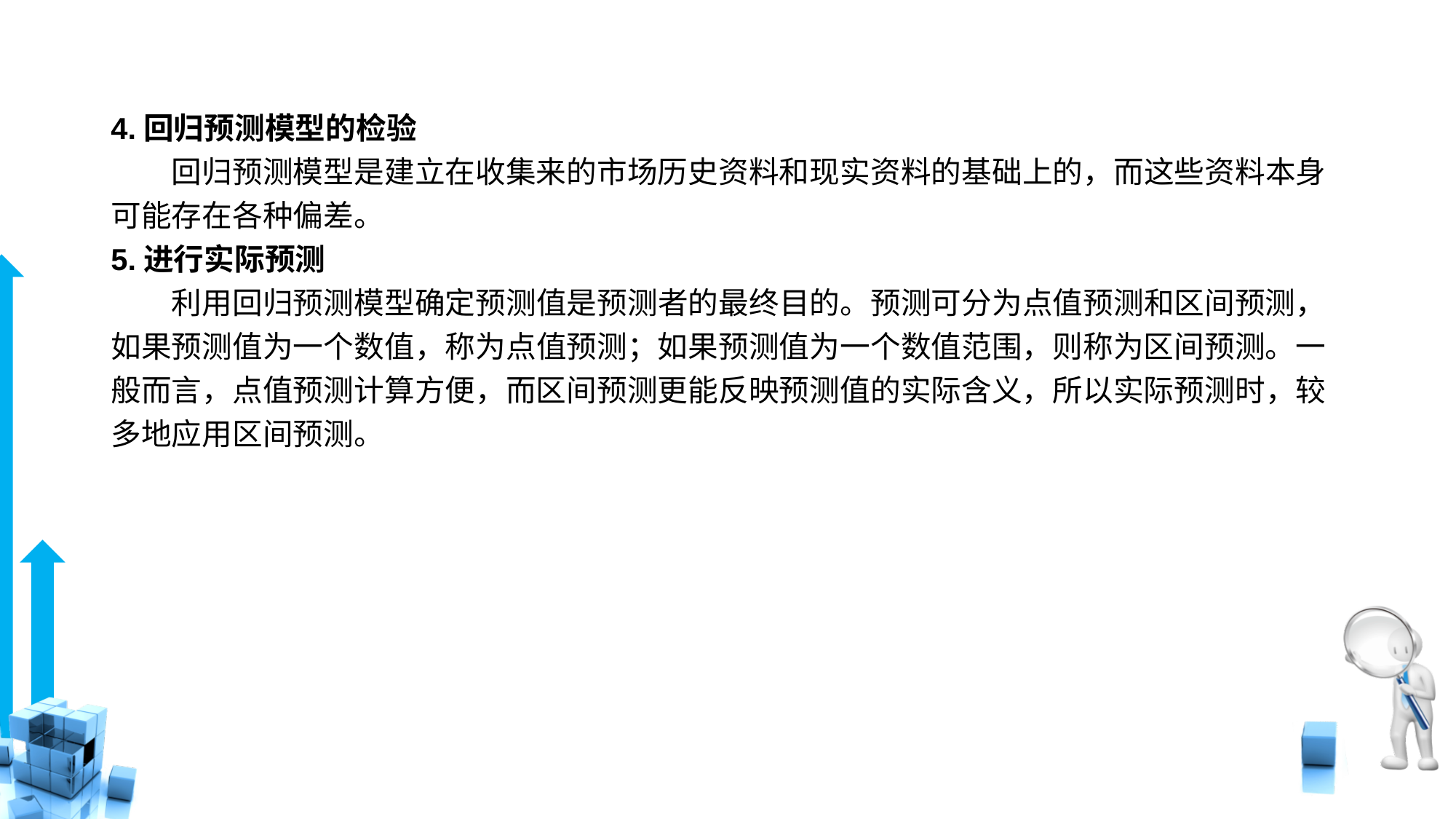

# 4.回归预测模型的检验
　　回归预测模型是建立在收集来的市场历史资料和现实资料的基础上的，而这些资料本身可能存在各种偏差。
5.进行实际预测
　　利用回归预测模型确定预测值是预测者的最终目的。预测可分为点值预测和区间预测，如果预测值为一个数值，称为点值预测；如果预测值为一个数值范围，则称为区间预测。一般而言，点值预测计算方便，而区间预测更能反映预测值的实际含义，所以实际预测时，较多地应用区间预测。